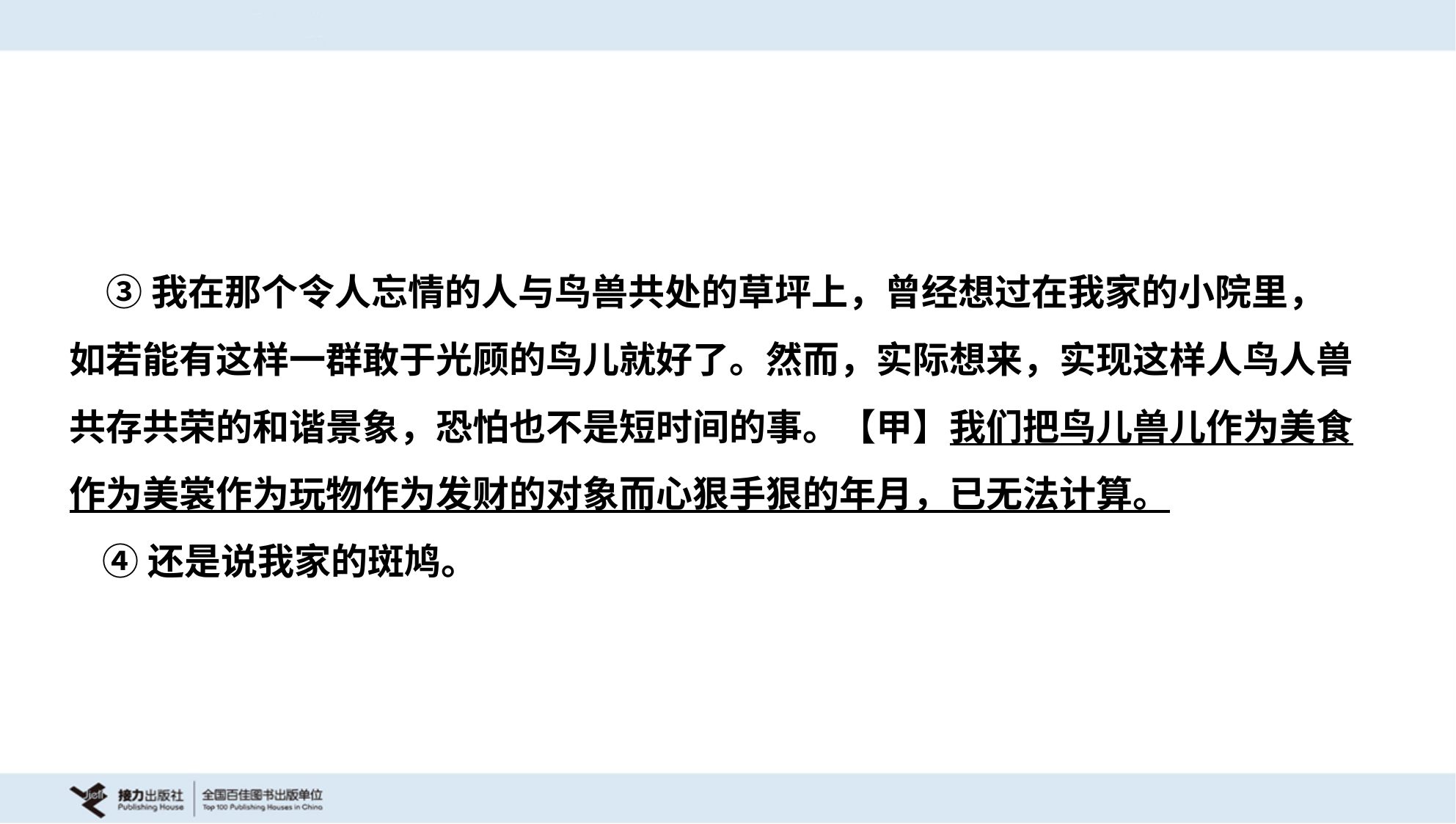

③我在那个令人忘情的人与鸟兽共处的草坪上，曾经想过在我家的小院里，
如若能有这样一群敢于光顾的鸟儿就好了。然而，实际想来，实现这样人鸟人兽
共存共荣的和谐景象，恐怕也不是短时间的事。【甲】我们把鸟儿兽儿作为美食
作为美裳作为玩物作为发财的对象而心狠手狠的年月，已无法计算。
    ④还是说我家的斑鸠。